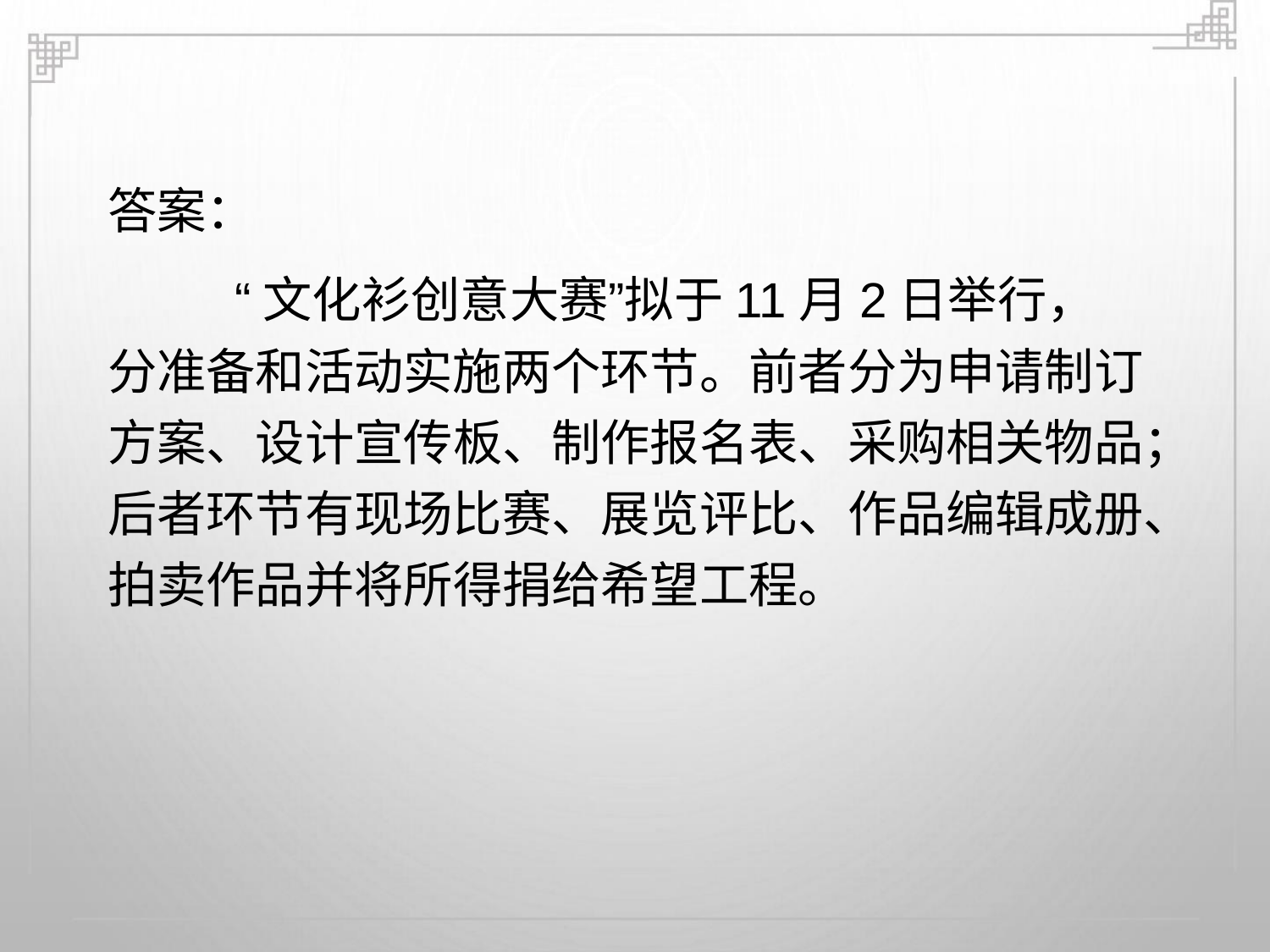

答案：
“文化衫创意大赛”拟于11月2日举行，
分准备和活动实施两个环节。前者分为申请制订
方案、设计宣传板、制作报名表、采购相关物品；
后者环节有现场比赛、展览评比、作品编辑成册、
拍卖作品并将所得捐给希望工程。